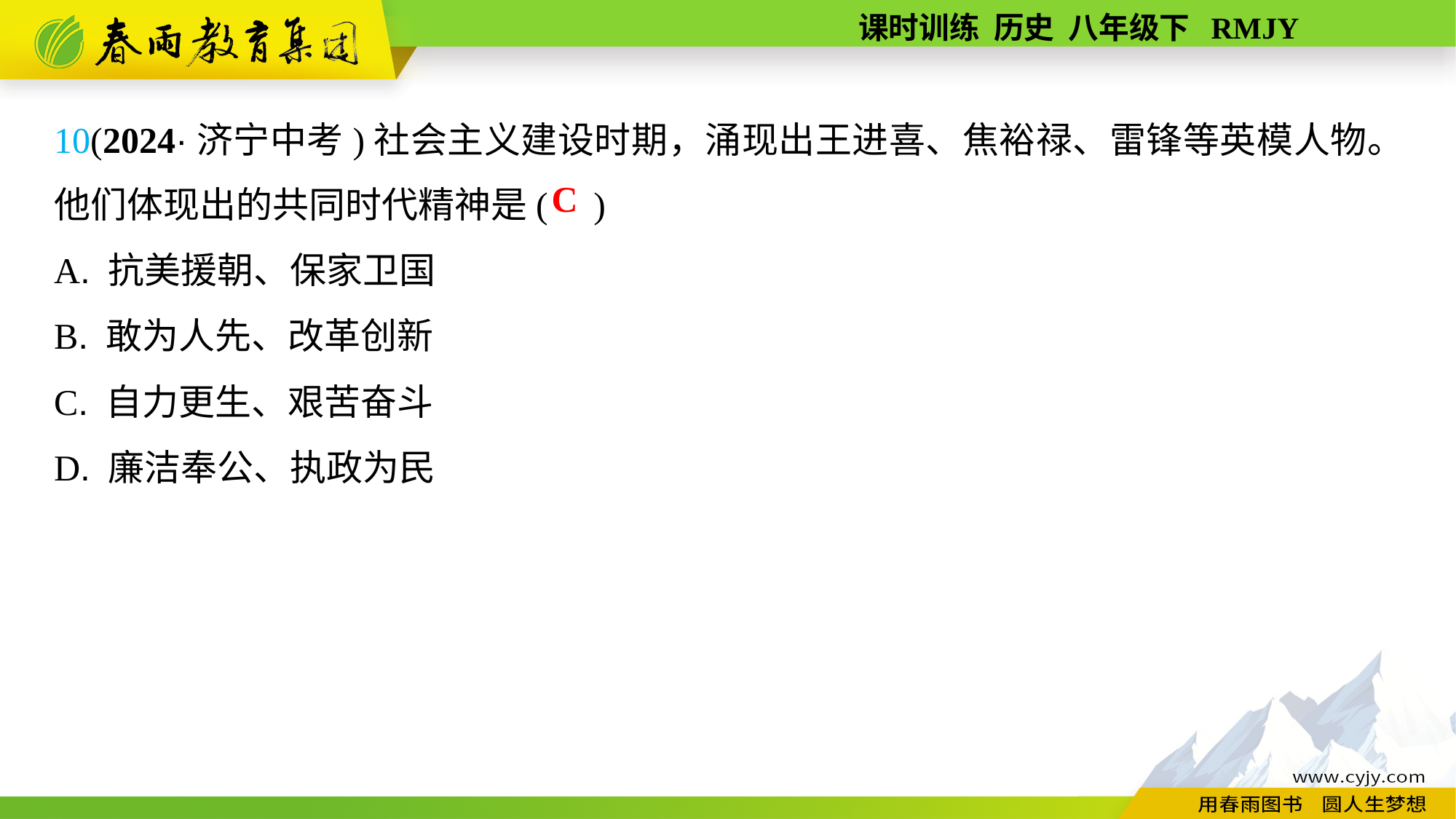

10(2024·济宁中考)社会主义建设时期，涌现出王进喜、焦裕禄、雷锋等英模人物。他们体现出的共同时代精神是(     )
A. 抗美援朝、保家卫国
B. 敢为人先、改革创新
C. 自力更生、艰苦奋斗
D. 廉洁奉公、执政为民
C